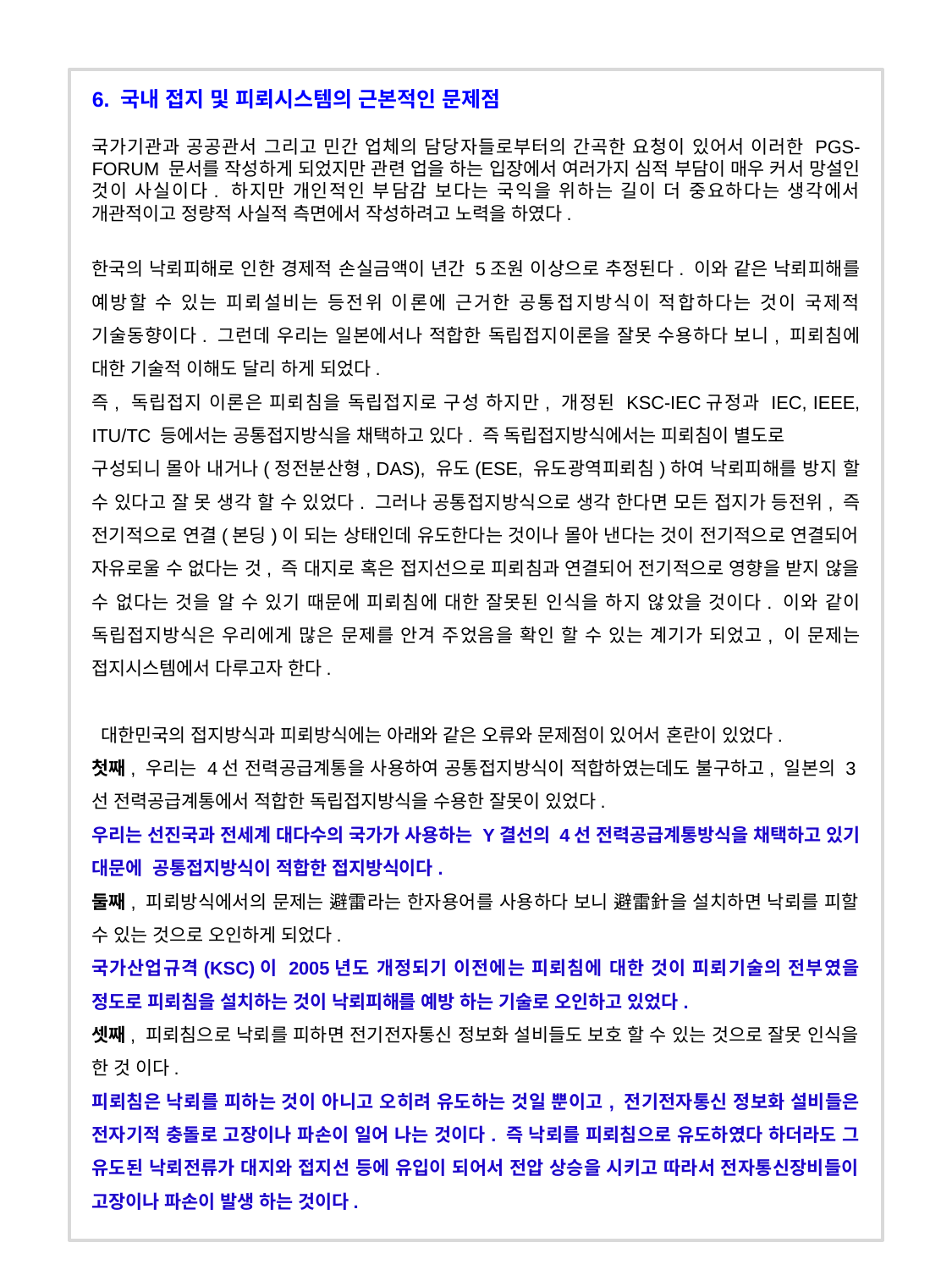

6. 국내 접지 및 피뢰시스템의 근본적인 문제점
국가기관과 공공관서 그리고 민간 업체의 담당자들로부터의 간곡한 요청이 있어서 이러한 PGS-FORUM 문서를 작성하게 되었지만 관련 업을 하는 입장에서 여러가지 심적 부담이 매우 커서 망설인 것이 사실이다. 하지만 개인적인 부담감 보다는 국익을 위하는 길이 더 중요하다는 생각에서 개관적이고 정량적 사실적 측면에서 작성하려고 노력을 하였다.

한국의 낙뢰피해로 인한 경제적 손실금액이 년간 5조원 이상으로 추정된다. 이와 같은 낙뢰피해를 예방할 수 있는 피뢰설비는 등전위 이론에 근거한 공통접지방식이 적합하다는 것이 국제적 기술동향이다. 그런데 우리는 일본에서나 적합한 독립접지이론을 잘못 수용하다 보니, 피뢰침에 대한 기술적 이해도 달리 하게 되었다.
즉, 독립접지 이론은 피뢰침을 독립접지로 구성 하지만, 개정된 KSC-IEC규정과 IEC, IEEE, ITU/TC 등에서는 공통접지방식을 채택하고 있다. 즉 독립접지방식에서는 피뢰침이 별도로
구성되니 몰아 내거나(정전분산형, DAS), 유도(ESE, 유도광역피뢰침)하여 낙뢰피해를 방지 할 수 있다고 잘 못 생각 할 수 있었다. 그러나 공통접지방식으로 생각 한다면 모든 접지가 등전위, 즉 전기적으로 연결(본딩)이 되는 상태인데 유도한다는 것이나 몰아 낸다는 것이 전기적으로 연결되어 자유로울 수 없다는 것, 즉 대지로 혹은 접지선으로 피뢰침과 연결되어 전기적으로 영향을 받지 않을 수 없다는 것을 알 수 있기 때문에 피뢰침에 대한 잘못된 인식을 하지 않았을 것이다. 이와 같이 독립접지방식은 우리에게 많은 문제를 안겨 주었음을 확인 할 수 있는 계기가 되었고, 이 문제는 접지시스템에서 다루고자 한다.

 대한민국의 접지방식과 피뢰방식에는 아래와 같은 오류와 문제점이 있어서 혼란이 있었다.
첫째, 우리는 4선 전력공급계통을 사용하여 공통접지방식이 적합하였는데도 불구하고, 일본의 3선 전력공급계통에서 적합한 독립접지방식을 수용한 잘못이 있었다.
우리는 선진국과 전세계 대다수의 국가가 사용하는 Y결선의 4선 전력공급계통방식을 채택하고 있기 대문에  공통접지방식이 적합한 접지방식이다.
둘째, 피뢰방식에서의 문제는 避雷라는 한자용어를 사용하다 보니 避雷針을 설치하면 낙뢰를 피할 수 있는 것으로 오인하게 되었다.
국가산업규격(KSC)이 2005년도 개정되기 이전에는 피뢰침에 대한 것이 피뢰기술의 전부였을 정도로 피뢰침을 설치하는 것이 낙뢰피해를 예방 하는 기술로 오인하고 있었다.
셋째, 피뢰침으로 낙뢰를 피하면 전기전자통신 정보화 설비들도 보호 할 수 있는 것으로 잘못 인식을 한 것 이다.
피뢰침은 낙뢰를 피하는 것이 아니고 오히려 유도하는 것일 뿐이고, 전기전자통신 정보화 설비들은 전자기적 충돌로 고장이나 파손이 일어 나는 것이다. 즉 낙뢰를 피뢰침으로 유도하였다 하더라도 그 유도된 낙뢰전류가 대지와 접지선 등에 유입이 되어서 전압 상승을 시키고 따라서 전자통신장비들이 고장이나 파손이 발생 하는 것이다.